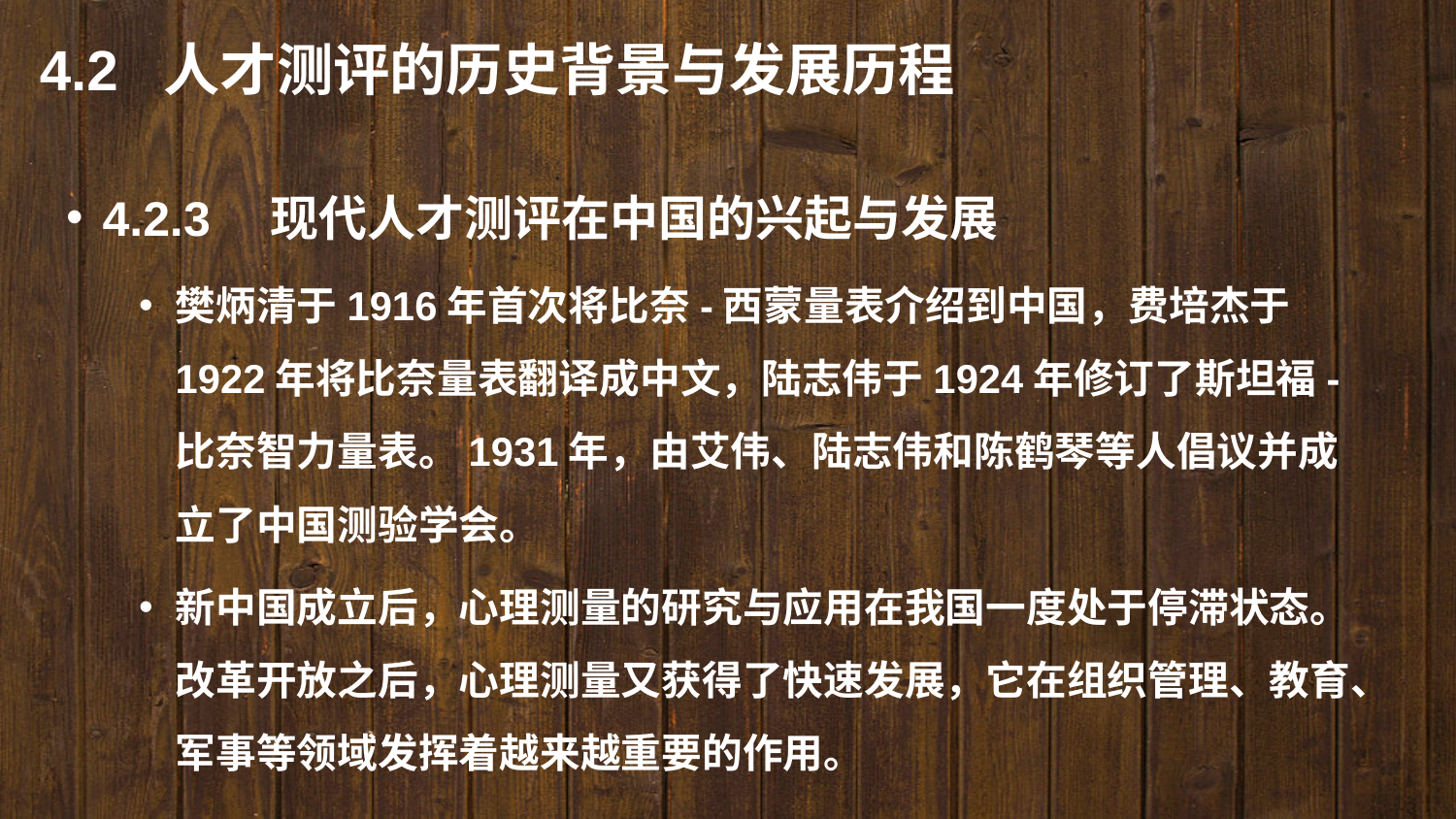

4.2  人才测评的历史背景与发展历程
4.2.3　现代人才测评在中国的兴起与发展
樊炳清于1916年首次将比奈-西蒙量表介绍到中国，费培杰于1922年将比奈量表翻译成中文，陆志伟于1924年修订了斯坦福-比奈智力量表。1931年，由艾伟、陆志伟和陈鹤琴等人倡议并成立了中国测验学会。
新中国成立后，心理测量的研究与应用在我国一度处于停滞状态。改革开放之后，心理测量又获得了快速发展，它在组织管理、教育、军事等领域发挥着越来越重要的作用。